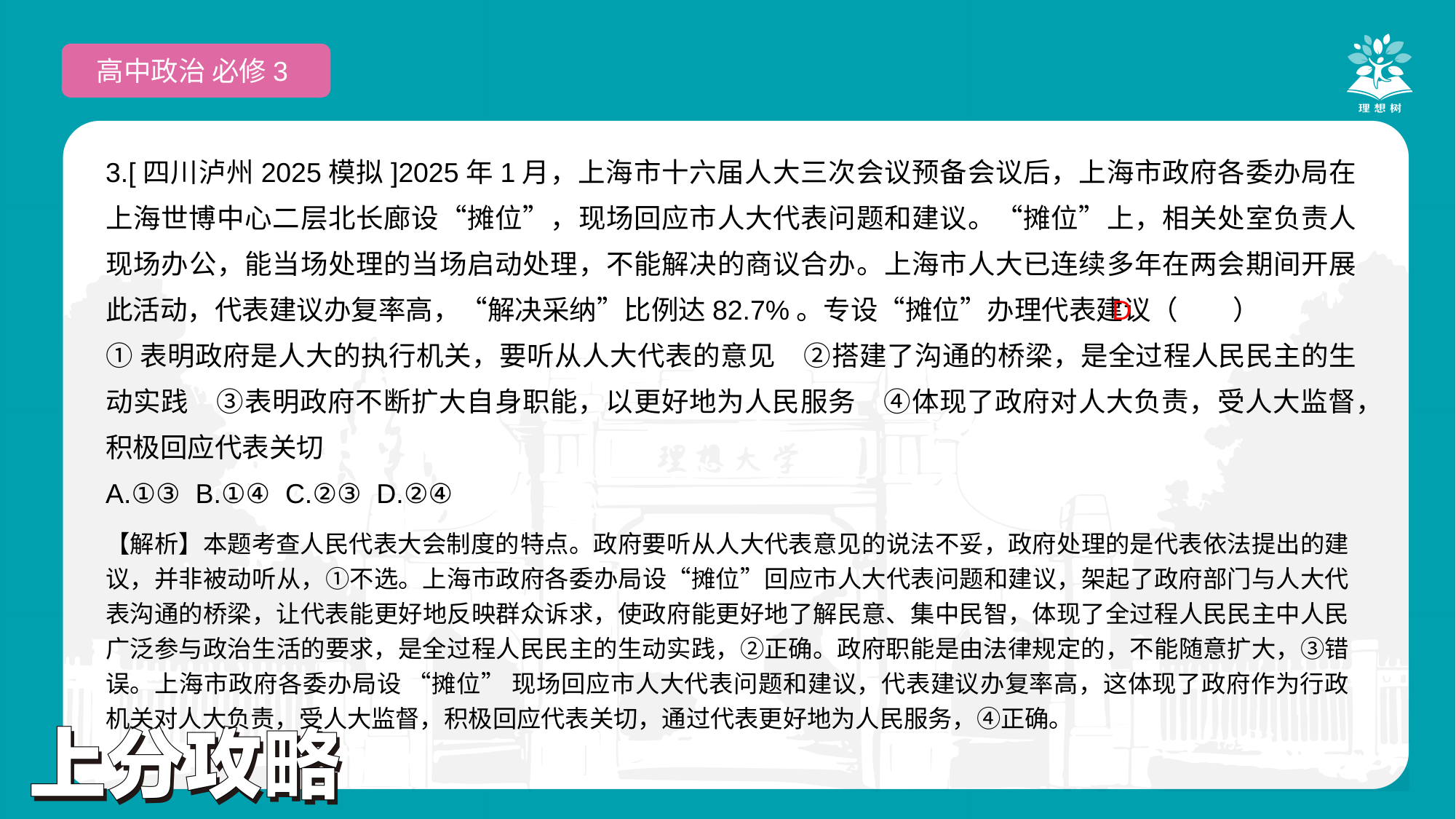

高中政治 必修3
3.[四川泸州2025模拟]2025年1月，上海市十六届人大三次会议预备会议后，上海市政府各委办局在上海世博中心二层北长廊设“摊位”，现场回应市人大代表问题和建议。“摊位”上，相关处室负责人现场办公，能当场处理的当场启动处理，不能解决的商议合办。上海市人大已连续多年在两会期间开展此活动，代表建议办复率高，“解决采纳”比例达82.7%。专设“摊位”办理代表建议（　　）
①表明政府是人大的执行机关，要听从人大代表的意见　②搭建了沟通的桥梁，是全过程人民民主的生动实践　③表明政府不断扩大自身职能，以更好地为人民服务　④体现了政府对人大负责，受人大监督，积极回应代表关切
A.①③  B.①④  C.②③  D.②④
 D
【解析】本题考查人民代表大会制度的特点。政府要听从人大代表意见的说法不妥，政府处理的是代表依法提出的建议，并非被动听从，①不选。上海市政府各委办局设“摊位”回应市人大代表问题和建议，架起了政府部门与人大代表沟通的桥梁，让代表能更好地反映群众诉求，使政府能更好地了解民意、集中民智，体现了全过程人民民主中人民广泛参与政治生活的要求，是全过程人民民主的生动实践，②正确。政府职能是由法律规定的，不能随意扩大，③错误。上海市政府各委办局设 “摊位” 现场回应市人大代表问题和建议，代表建议办复率高，这体现了政府作为行政机关对人大负责，受人大监督，积极回应代表关切，通过代表更好地为人民服务，④正确。